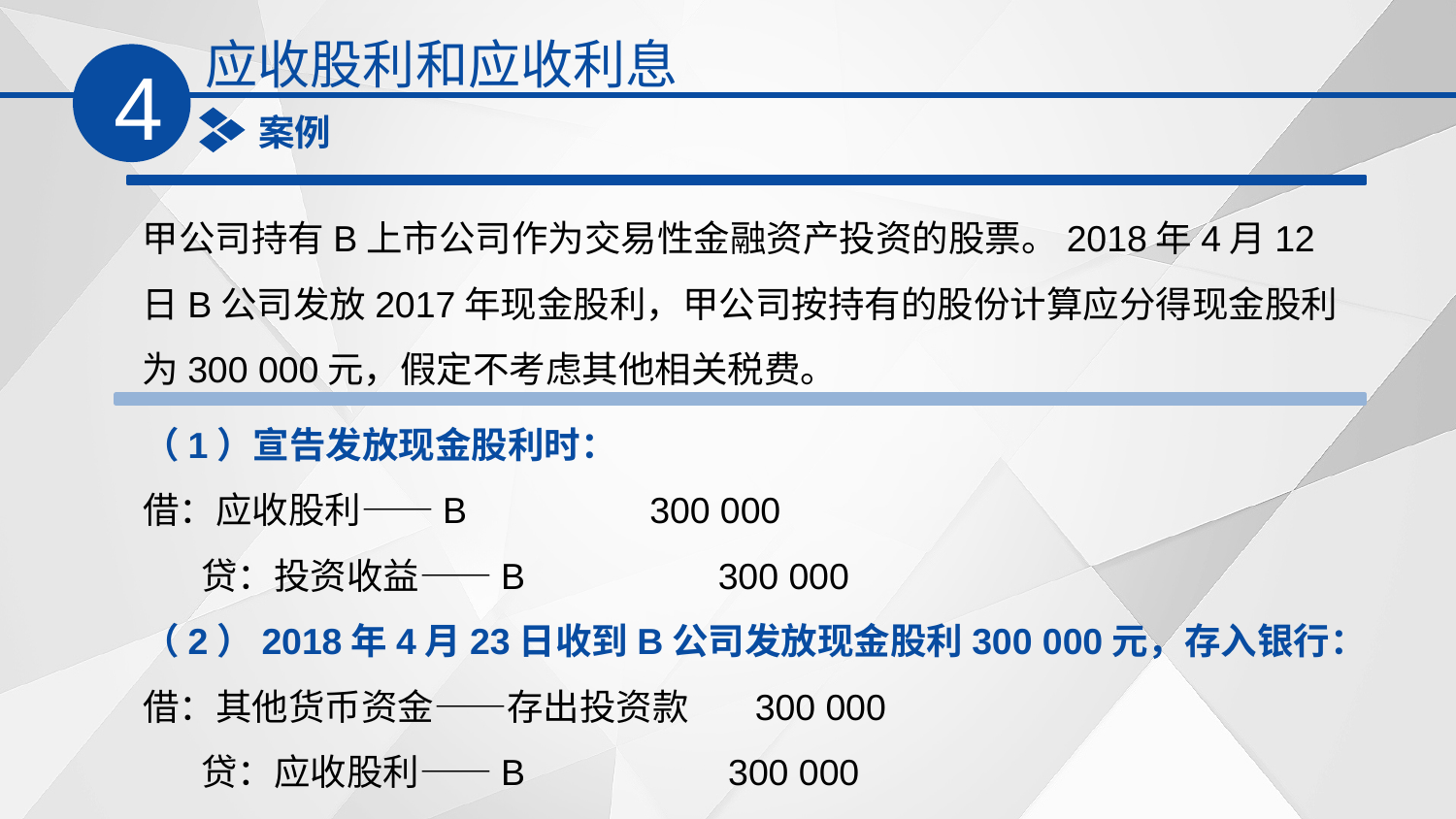

应收股利和应收利息
4

案例

甲公司持有B上市公司作为交易性金融资产投资的股票。2018年4月12日B公司发放2017年现金股利，甲公司按持有的股份计算应分得现金股利为300 000元，假定不考虑其他相关税费。
（1）宣告发放现金股利时：
借：应收股利——B                  300 000
      贷：投资收益——B                   300 000
（2）2018年4月23日收到B公司发放现金股利300 000元，存入银行：
借：其他货币资金——存出投资款       300 000
      贷：应收股利——B                    300 000